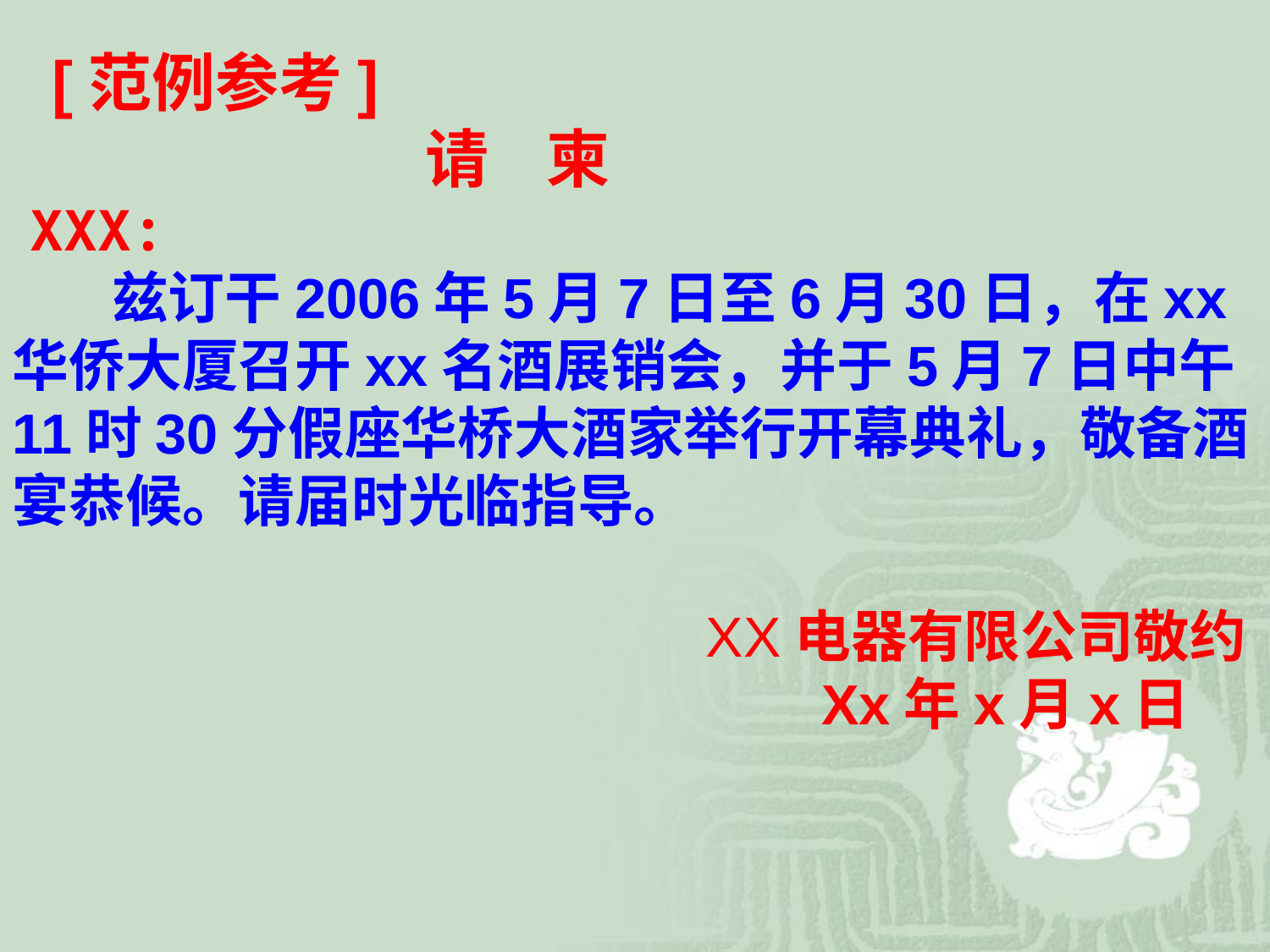

[范例参考]
　　　　　　　　　　　　　请    柬
  XXX:
　　     兹订干2006年5月7日至6月30日，在xx华侨大厦召开xx名酒展销会，并于5月7日中午11时30分假座华桥大酒家举行开幕典礼，敬备酒宴恭候。请届时光临指导。

                                                                              XX电器有限公司敬约
                                                                                           Xx年x月x日